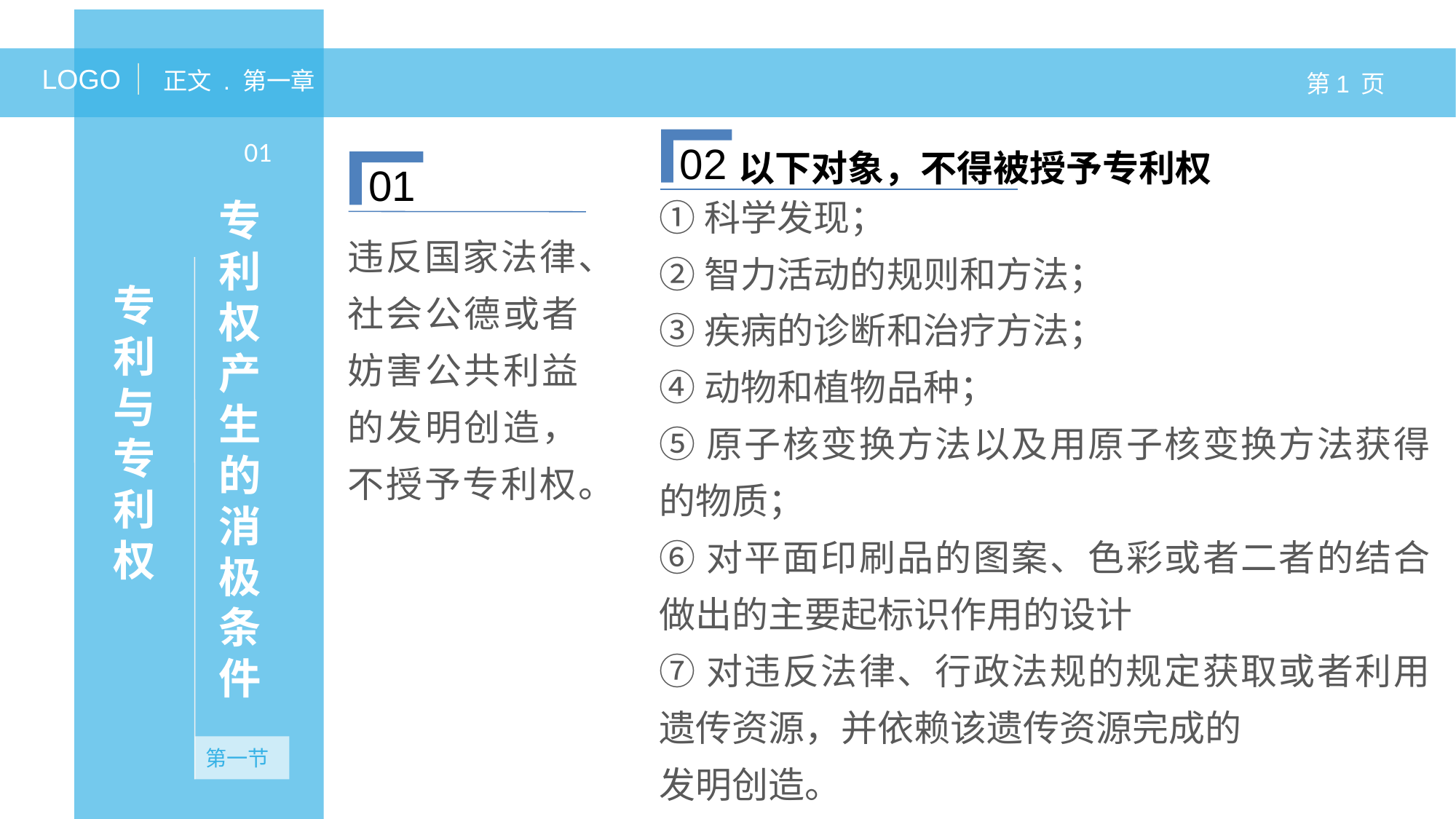

LOGO
正文 . 第一章

第1 页
专利权产生的消极条件
01

02
以下对象，不得被授予专利权
①科学发现；
②智力活动的规则和方法；
③疾病的诊断和治疗方法；
④动物和植物品种；
⑤原子核变换方法以及用原子核变换方法获得的物质；
⑥对平面印刷品的图案、色彩或者二者的结合做出的主要起标识作用的设计
⑦对违反法律、行政法规的规定获取或者利用遗传资源，并依赖该遗传资源完成的
发明创造。

01

违反国家法律、社会公德或者妨害公共利益的发明创造，不授予专利权。

专利与专利权
无资产
第一节